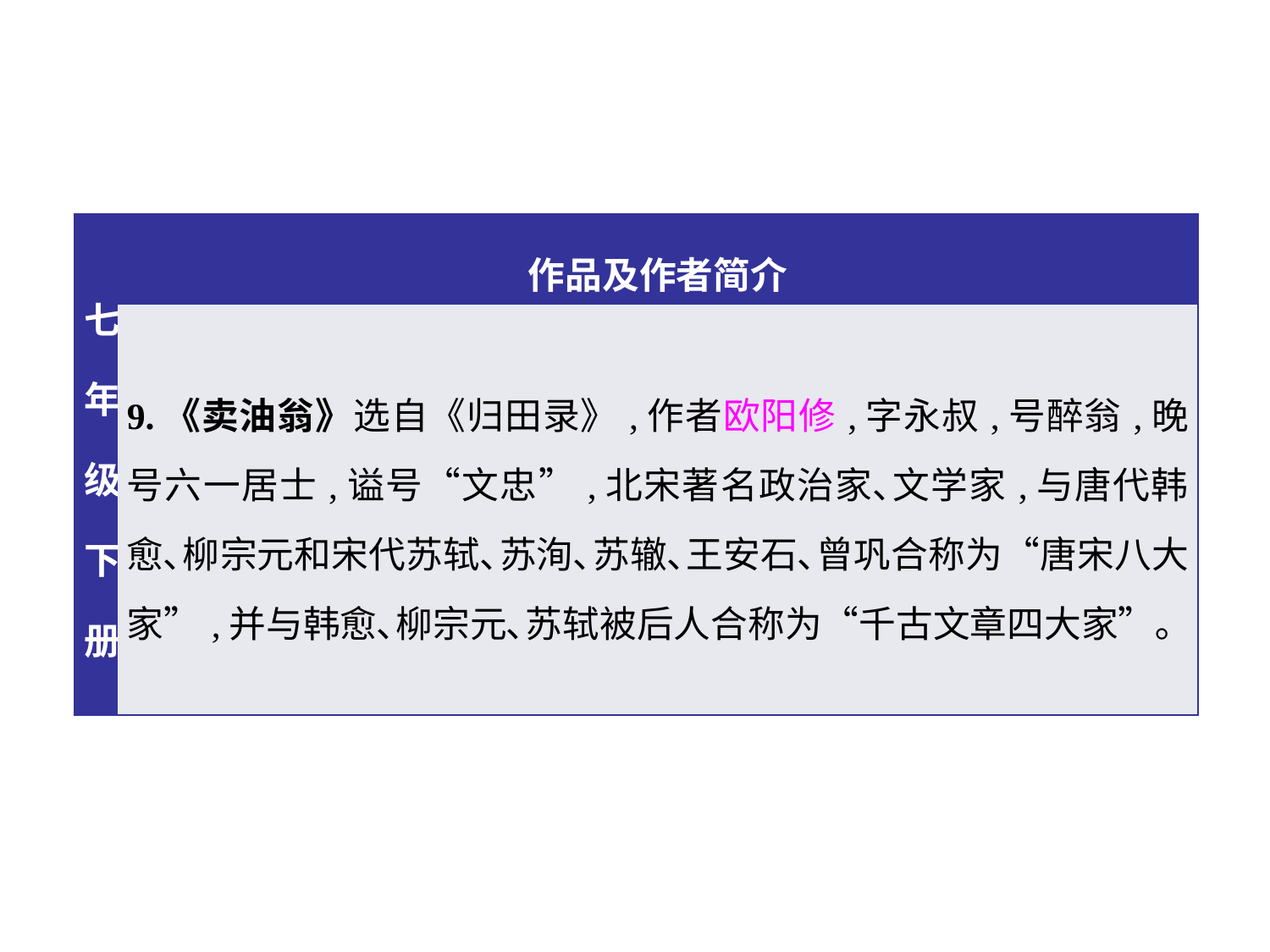

| 七年级下册 | 作品及作者简介 |
| --- | --- |
|  | 9.《卖油翁》选自《归田录》,作者欧阳修,字永叔,号醉翁,晚号六一居士,谥号“文忠”,北宋著名政治家､文学家,与唐代韩愈､柳宗元和宋代苏轼､苏洵､苏辙､王安石､曾巩合称为“唐宋八大家”,并与韩愈､柳宗元､苏轼被后人合称为“千古文章四大家”｡ |